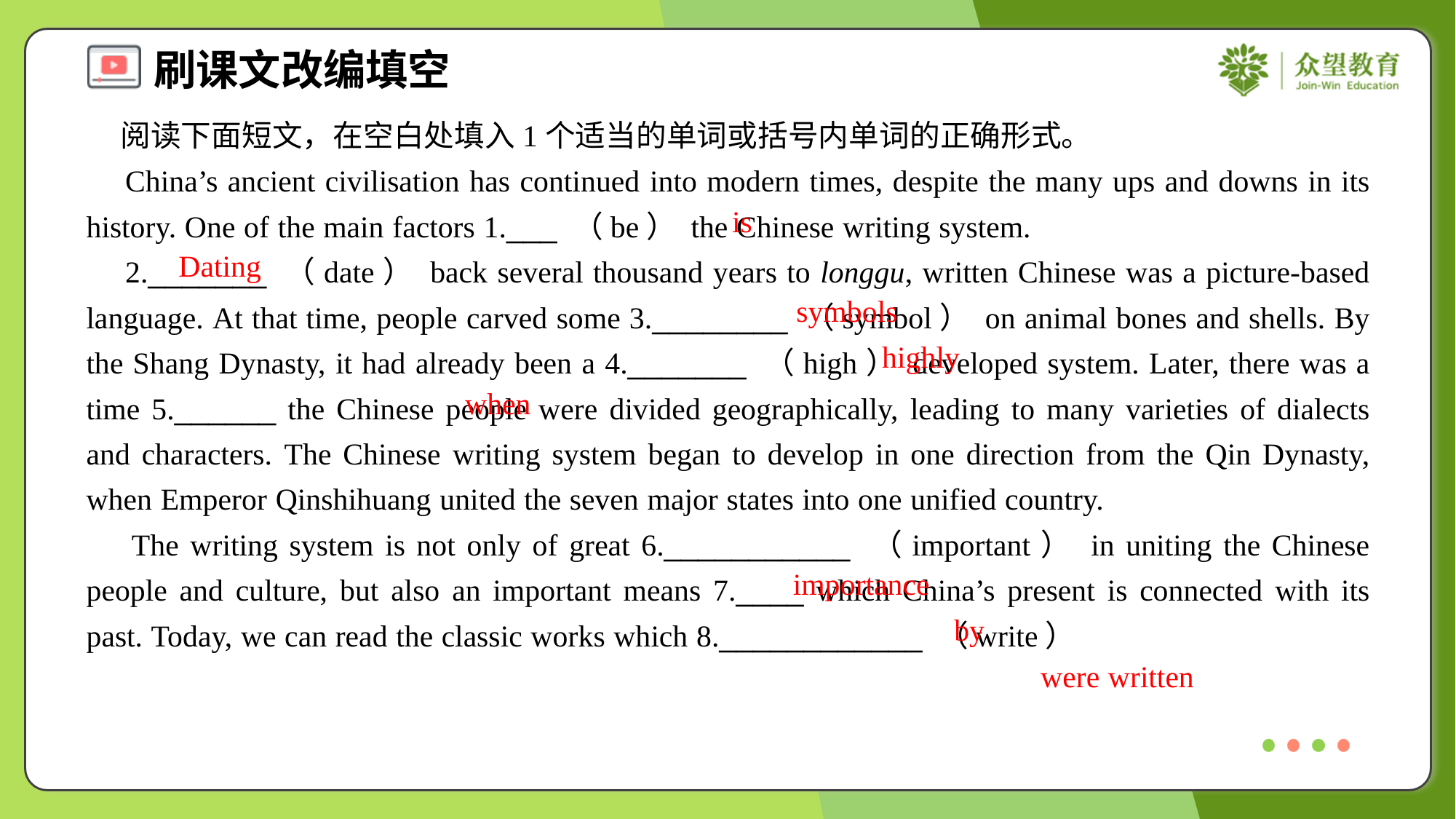

阅读下面短文，在空白处填入1个适当的单词或括号内单词的正确形式。
    China’s ancient civilisation has continued into modern times, despite the many ups and downs in its history. One of the main factors 1.___ （be） the Chinese writing system.
    2._______ （date） back several thousand years to longgu, written Chinese was a picture-based language. At that time, people carved some 3.________ （symbol） on animal bones and shells. By the Shang Dynasty, it had already been a 4._______ （high） developed system. Later, there was a time 5.______ the Chinese people were divided geographically, leading to many varieties of dialects and characters. The Chinese writing system began to develop in one direction from the Qin Dynasty, when Emperor Qinshihuang united the seven major states into one unified country.
    The writing system is not only of great 6.___________ （important） in uniting the Chinese people and culture, but also an important means 7.____ which China’s present is connected with its past. Today, we can read the classic works which 8.____________ （write）
is
Dating
symbols
highly
when
importance
by
were written